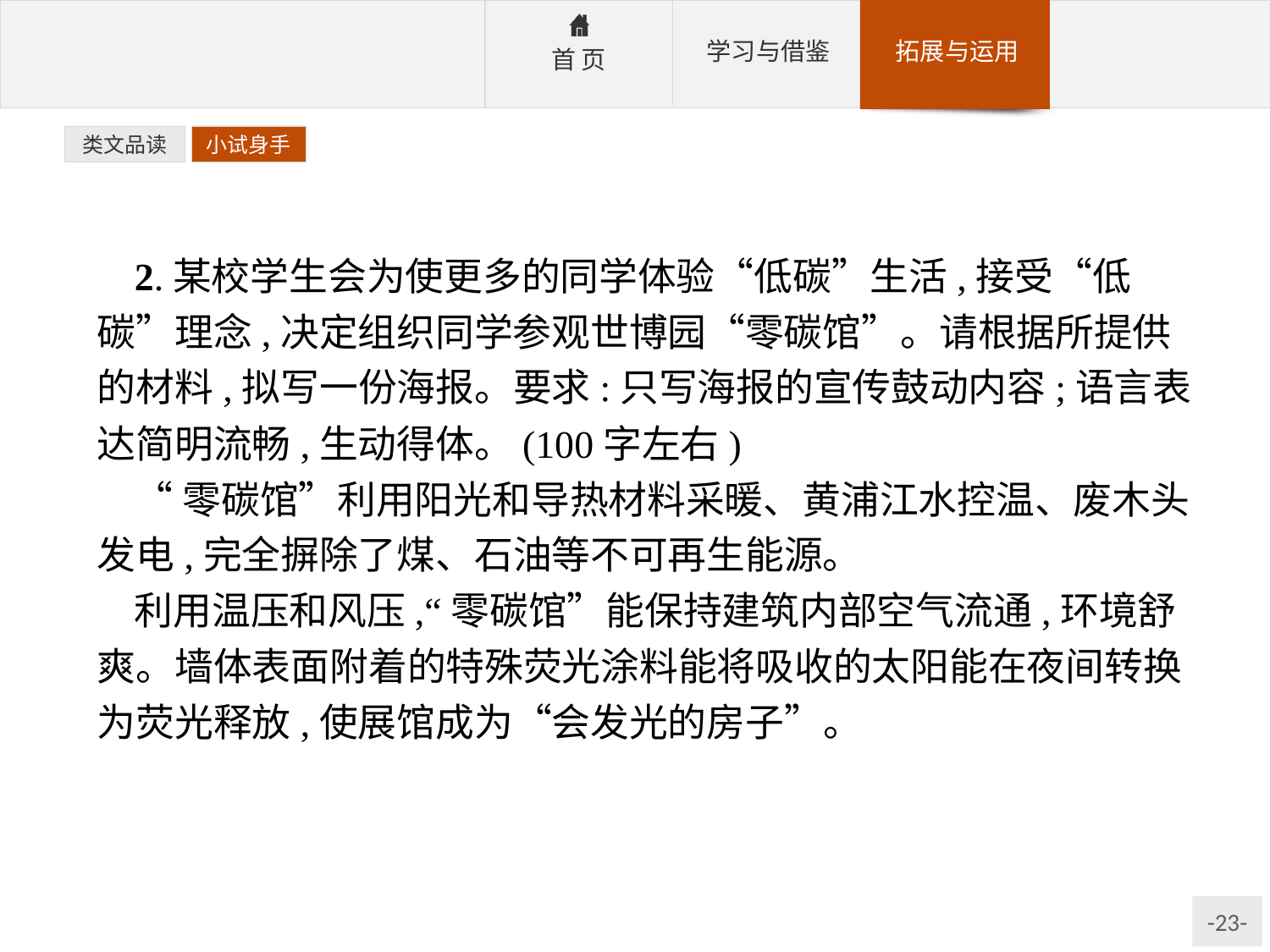

类文品读
小试身手
2.某校学生会为使更多的同学体验“低碳”生活,接受“低碳”理念,决定组织同学参观世博园“零碳馆”。请根据所提供的材料,拟写一份海报。要求:只写海报的宣传鼓动内容;语言表达简明流畅,生动得体。(100字左右)
“零碳馆”利用阳光和导热材料采暖、黄浦江水控温、废木头发电,完全摒除了煤、石油等不可再生能源。
利用温压和风压,“零碳馆”能保持建筑内部空气流通,环境舒爽。墙体表面附着的特殊荧光涂料能将吸收的太阳能在夜间转换为荧光释放,使展馆成为“会发光的房子”。